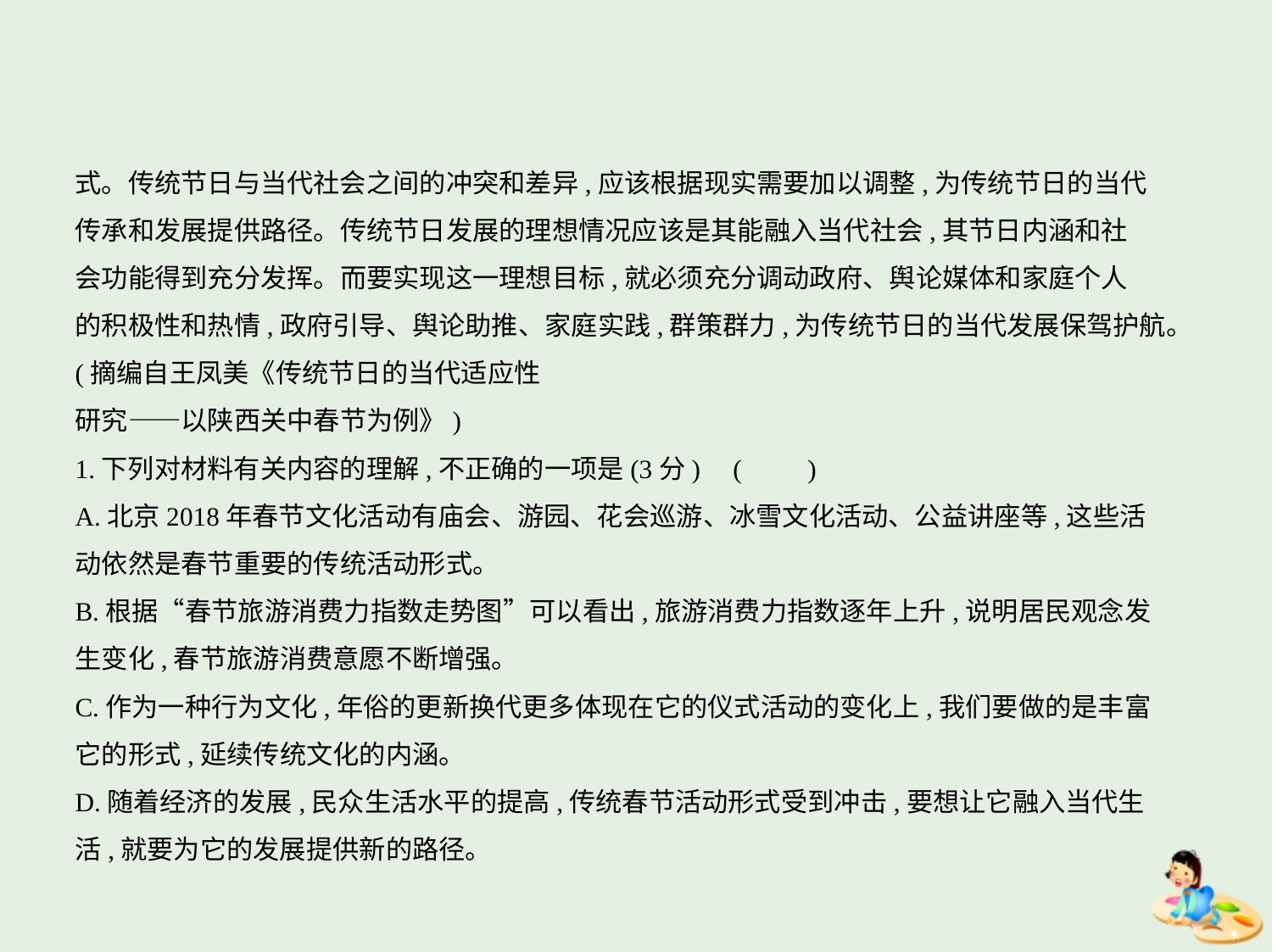

式。传统节日与当代社会之间的冲突和差异,应该根据现实需要加以调整,为传统节日的当代
传承和发展提供路径。传统节日发展的理想情况应该是其能融入当代社会,其节日内涵和社
会功能得到充分发挥。而要实现这一理想目标,就必须充分调动政府、舆论媒体和家庭个人
的积极性和热情,政府引导、舆论助推、家庭实践,群策群力,为传统节日的当代发展保驾护航。
(摘编自王凤美《传统节日的当代适应性
研究——以陕西关中春节为例》)
1.下列对材料有关内容的理解,不正确的一项是(3分) (　　)
A.北京2018年春节文化活动有庙会、游园、花会巡游、冰雪文化活动、公益讲座等,这些活
动依然是春节重要的传统活动形式。
B.根据“春节旅游消费力指数走势图”可以看出,旅游消费力指数逐年上升,说明居民观念发
生变化,春节旅游消费意愿不断增强。
C.作为一种行为文化,年俗的更新换代更多体现在它的仪式活动的变化上,我们要做的是丰富
它的形式,延续传统文化的内涵。
D.随着经济的发展,民众生活水平的提高,传统春节活动形式受到冲击,要想让它融入当代生
活,就要为它的发展提供新的路径。